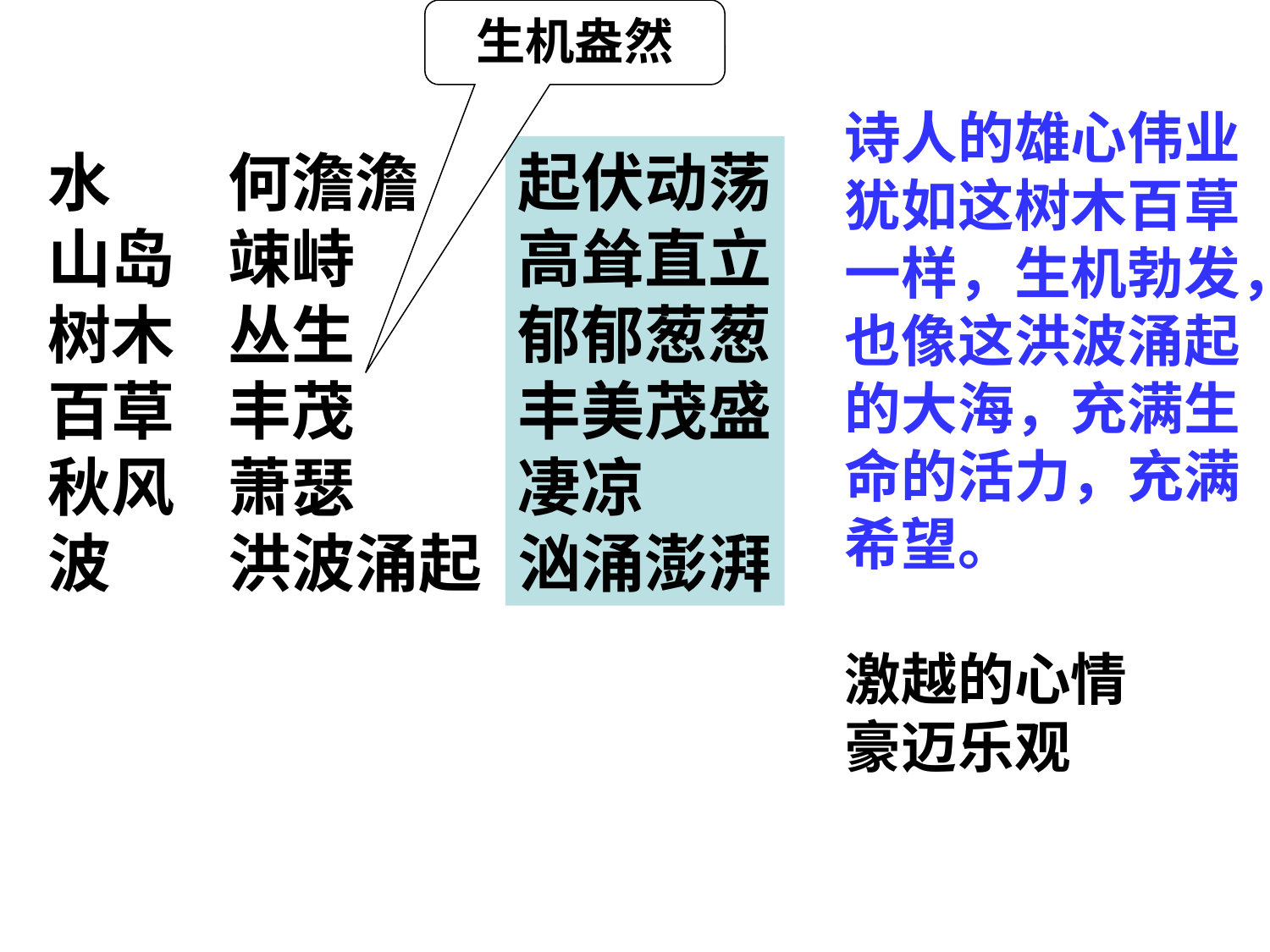

生机盎然
诗人的雄心伟业犹如这树木百草一样，生机勃发，也像这洪波涌起的大海，充满生命的活力，充满希望。

激越的心情
豪迈乐观
水
山岛
树木
百草
秋风
波
何澹澹
竦峙
丛生
丰茂
萧瑟
洪波涌起
起伏动荡
高耸直立
郁郁葱葱
丰美茂盛
凄凉
汹涌澎湃